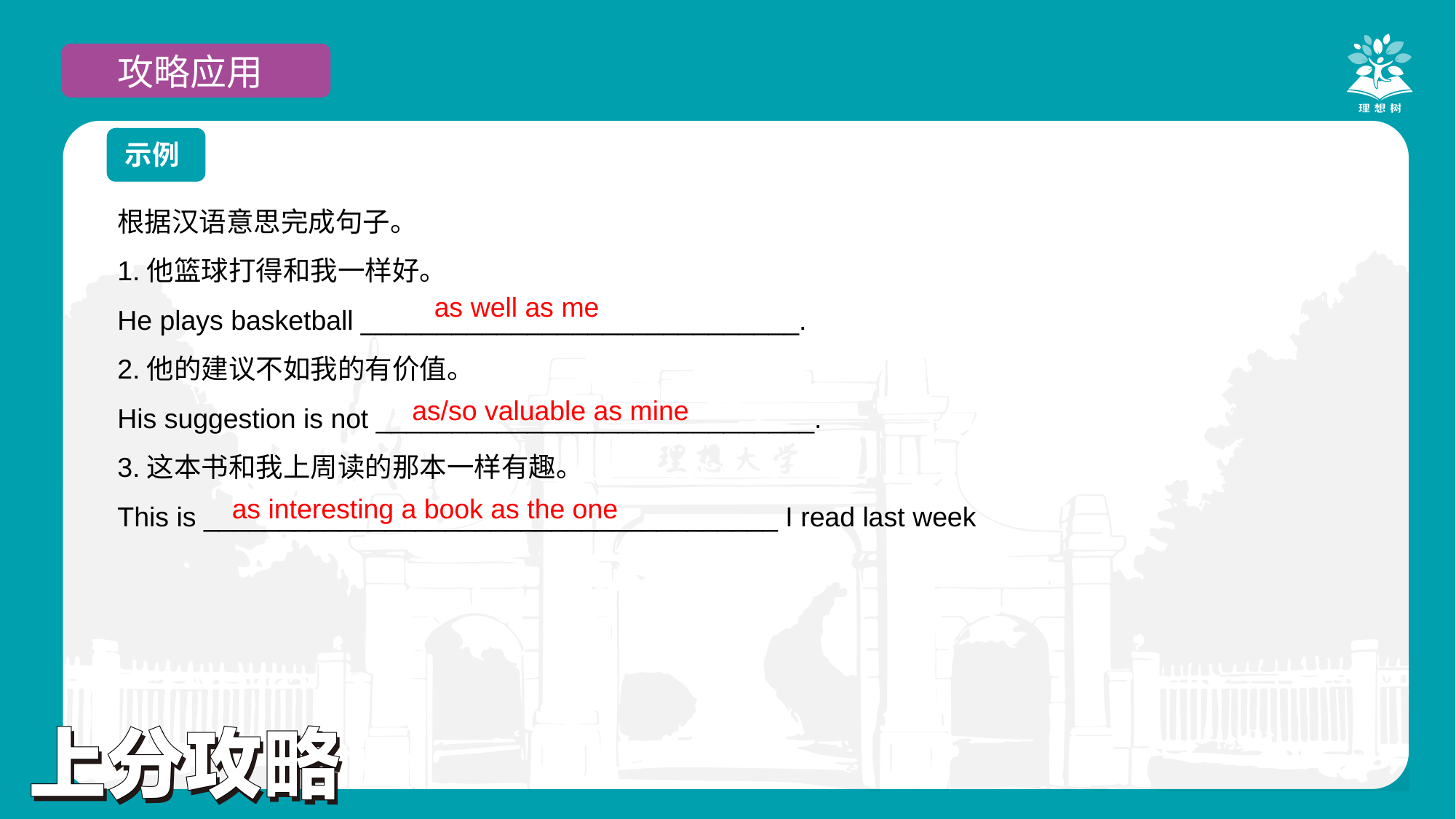

攻略应用

示例
根据汉语意思完成句子。
1.他篮球打得和我一样好。
He plays basketball _____________________________.
2.他的建议不如我的有价值。
His suggestion is not _____________________________.
3.这本书和我上周读的那本一样有趣。
This is ______________________________________ I read last week

as well as me
as/so valuable as mine
as interesting a book as the one